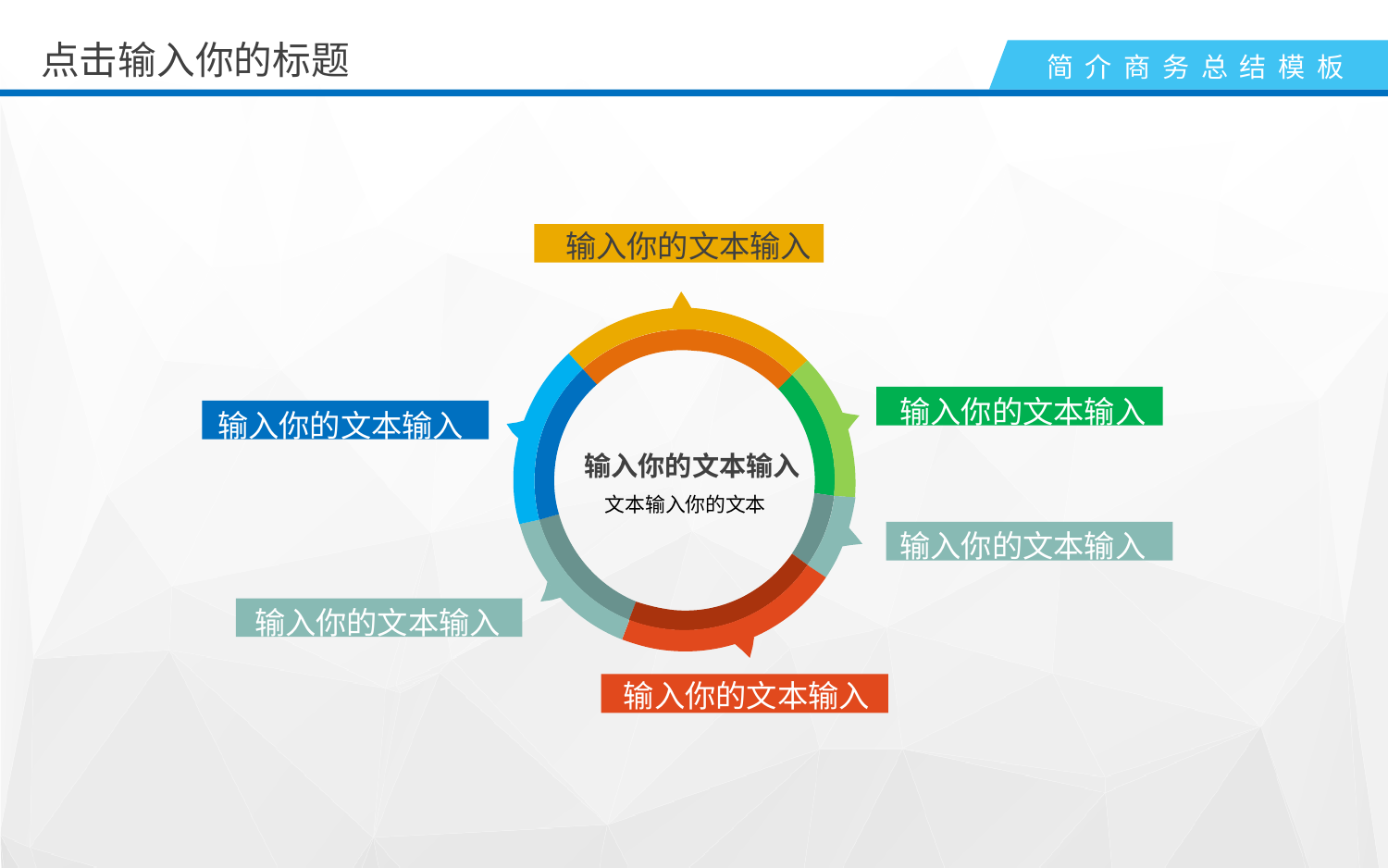

点击输入你的标题
输入你的文本输入

输入你的文本输入

输入你的文本输入

输入你的文本输入
文本输入你的文本

输入你的文本输入

输入你的文本输入

输入你的文本输入